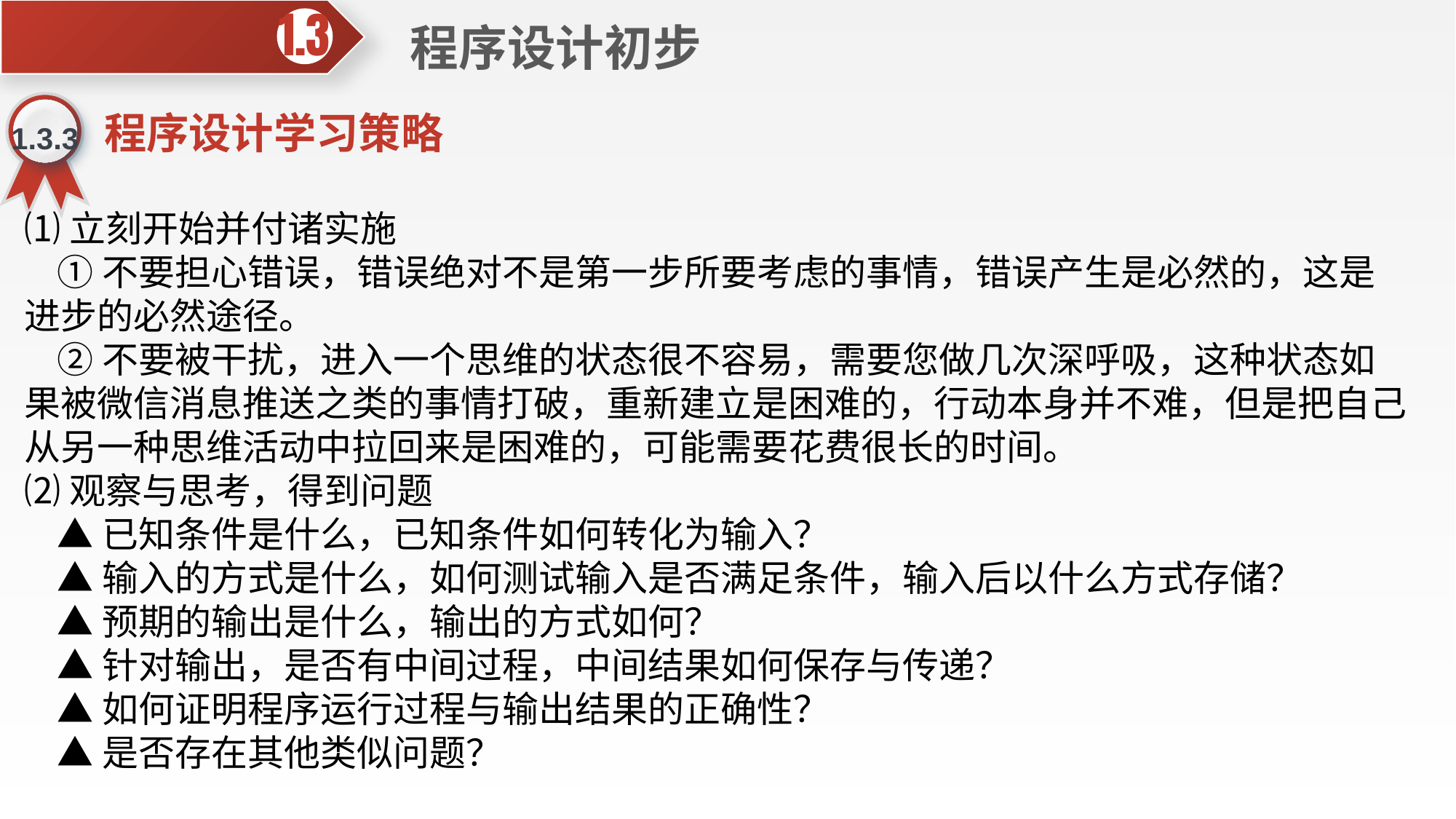

程序设计初步

1.3
程序设计学习策略

1.3.3
⑴立刻开始并付诸实施
    ①不要担心错误，错误绝对不是第一步所要考虑的事情，错误产生是必然的，这是进步的必然途径。
    ②不要被干扰，进入一个思维的状态很不容易，需要您做几次深呼吸，这种状态如果被微信消息推送之类的事情打破，重新建立是困难的，行动本身并不难，但是把自己从另一种思维活动中拉回来是困难的，可能需要花费很长的时间。
⑵观察与思考，得到问题
    ▲已知条件是什么，已知条件如何转化为输入？
    ▲输入的方式是什么，如何测试输入是否满足条件，输入后以什么方式存储？
    ▲预期的输出是什么，输出的方式如何？
    ▲针对输出，是否有中间过程，中间结果如何保存与传递？
    ▲如何证明程序运行过程与输出结果的正确性？
    ▲是否存在其他类似问题？